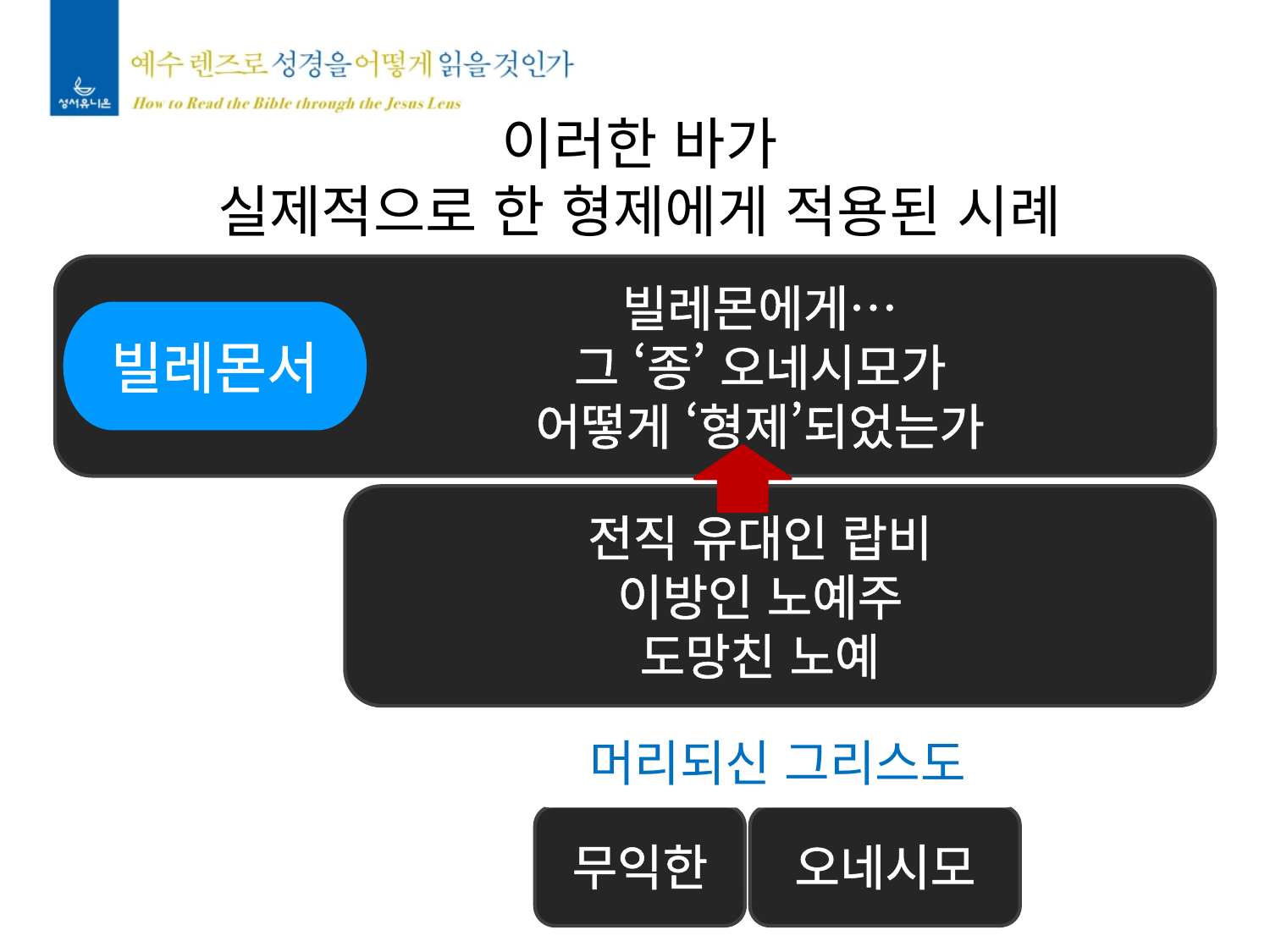

이러한 바가
실제적으로 한 형제에게 적용된 시례

빌레몬에게…
그 ‘종’ 오네시모가
어떻게 ‘형제’되었는가
빌레몬서

전직 유대인 랍비
이방인 노예주
도망친 노예
머리되신 그리스도
무익한
오네시모